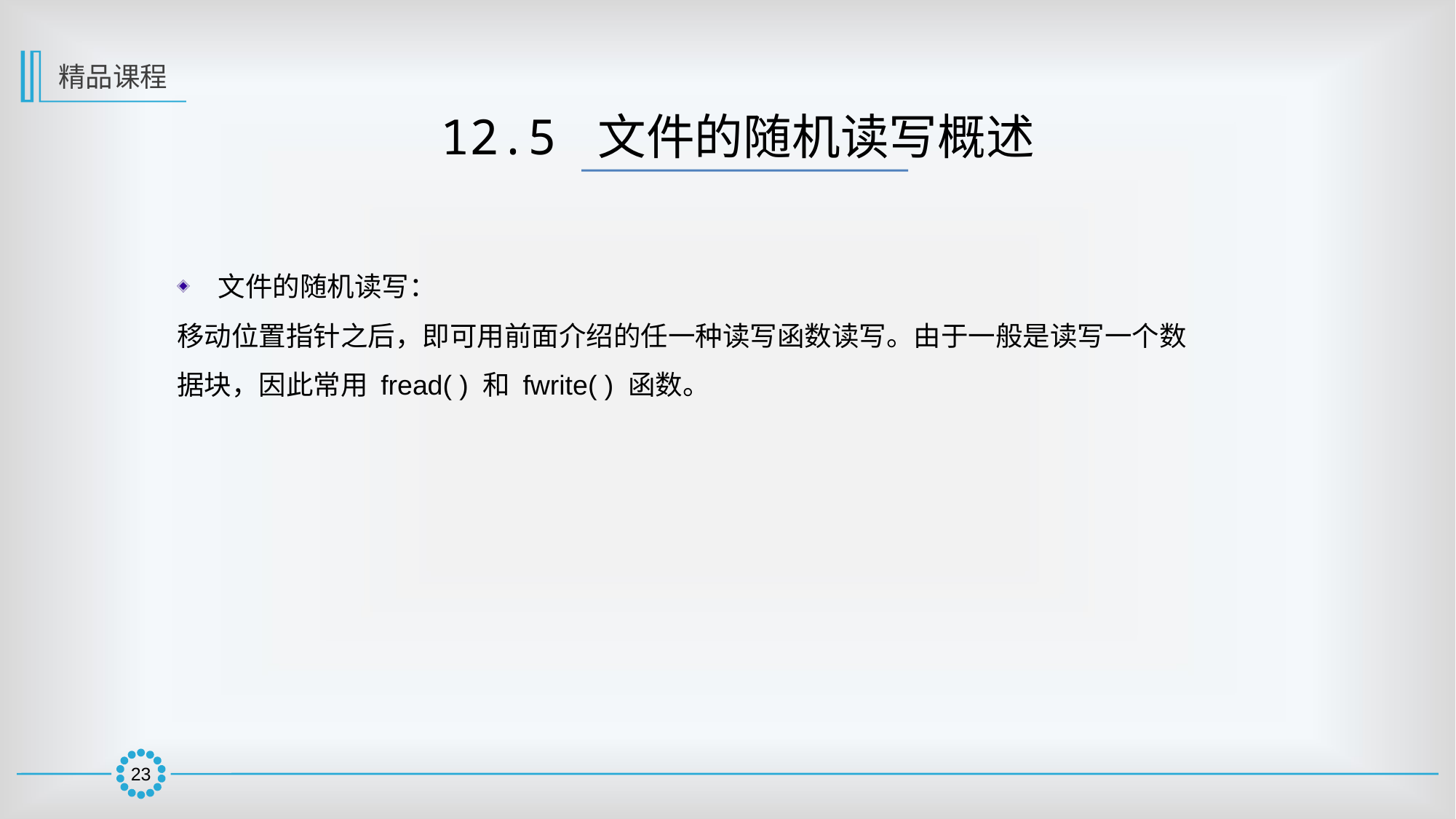

精品课程
12.5 文件的随机读写概述

文件的随机读写：
移动位置指针之后，即可用前面介绍的任一种读写函数读写。由于一般是读写一个数
据块，因此常用 fread( ) 和 fwrite( ) 函数。

23